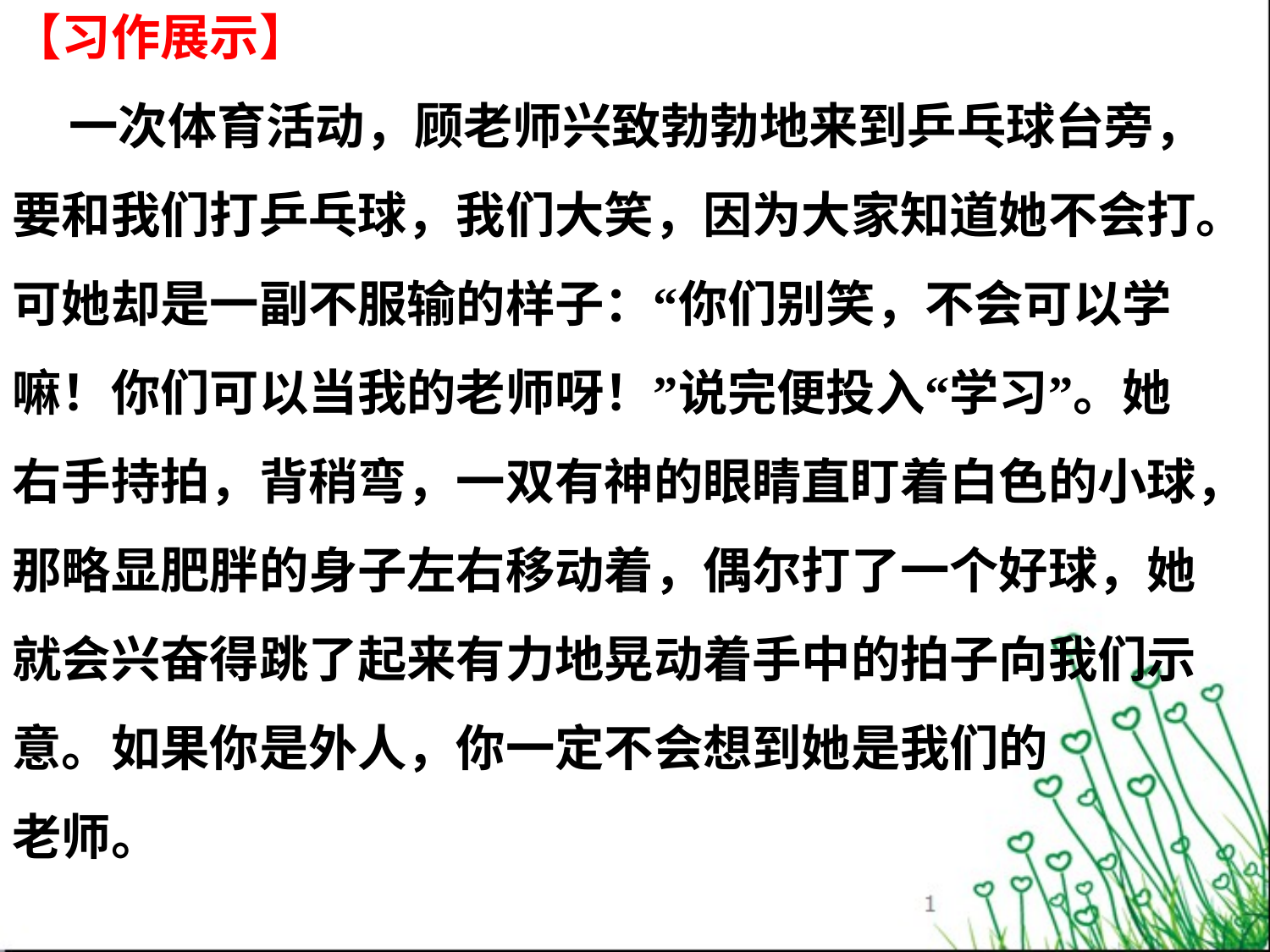

【习作展示】
    一次体育活动，顾老师兴致勃勃地来到乒乓球台旁，要和我们打乒乓球，我们大笑，因为大家知道她不会打。可她却是一副不服输的样子：“你们别笑，不会可以学嘛！你们可以当我的老师呀！”说完便投入“学习”。她右手持拍，背稍弯，一双有神的眼睛直盯着白色的小球，那略显肥胖的身子左右移动着，偶尔打了一个好球，她就会兴奋得跳了起来有力地晃动着手中的拍子向我们示意。如果你是外人，你一定不会想到她是我们的
老师。